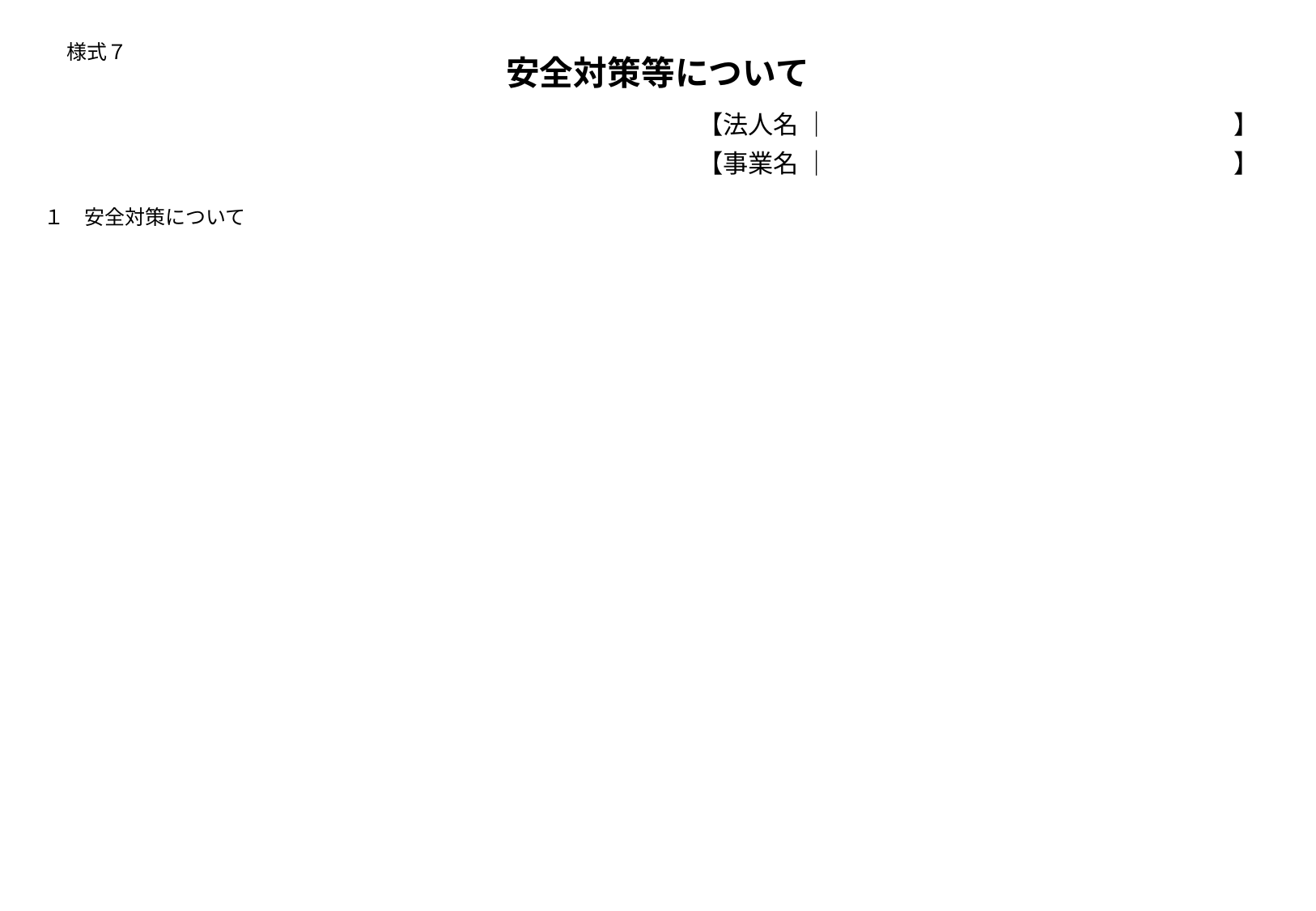

# 様式７
安全対策等について
【法人名 ｜　　　　　　　　　　　　　　　　】
【事業名 ｜　　　　　　　　　　　　　　　　】
１　安全対策について